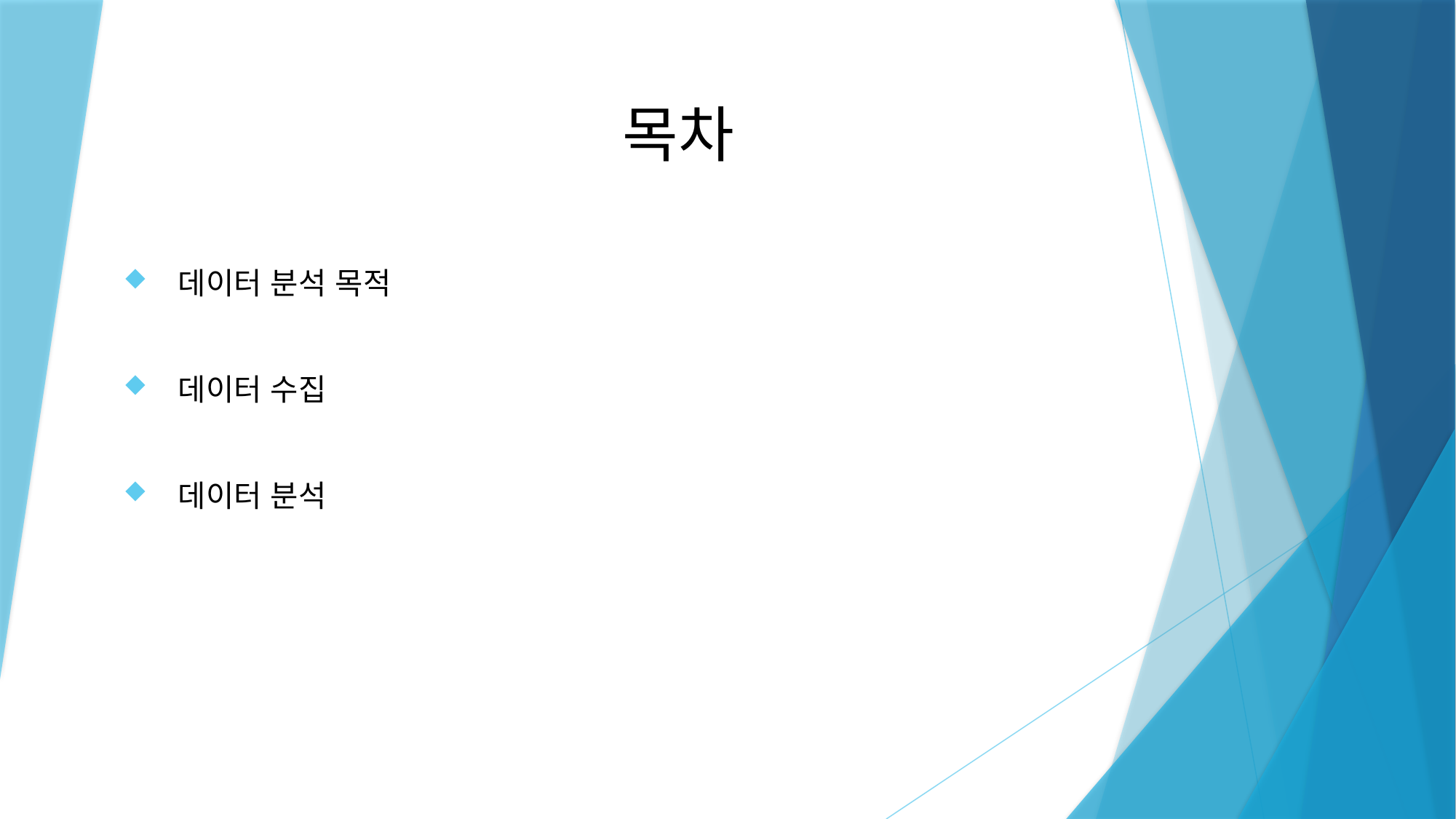

# 목차
데이터 분석 목적
데이터 수집
데이터 분석